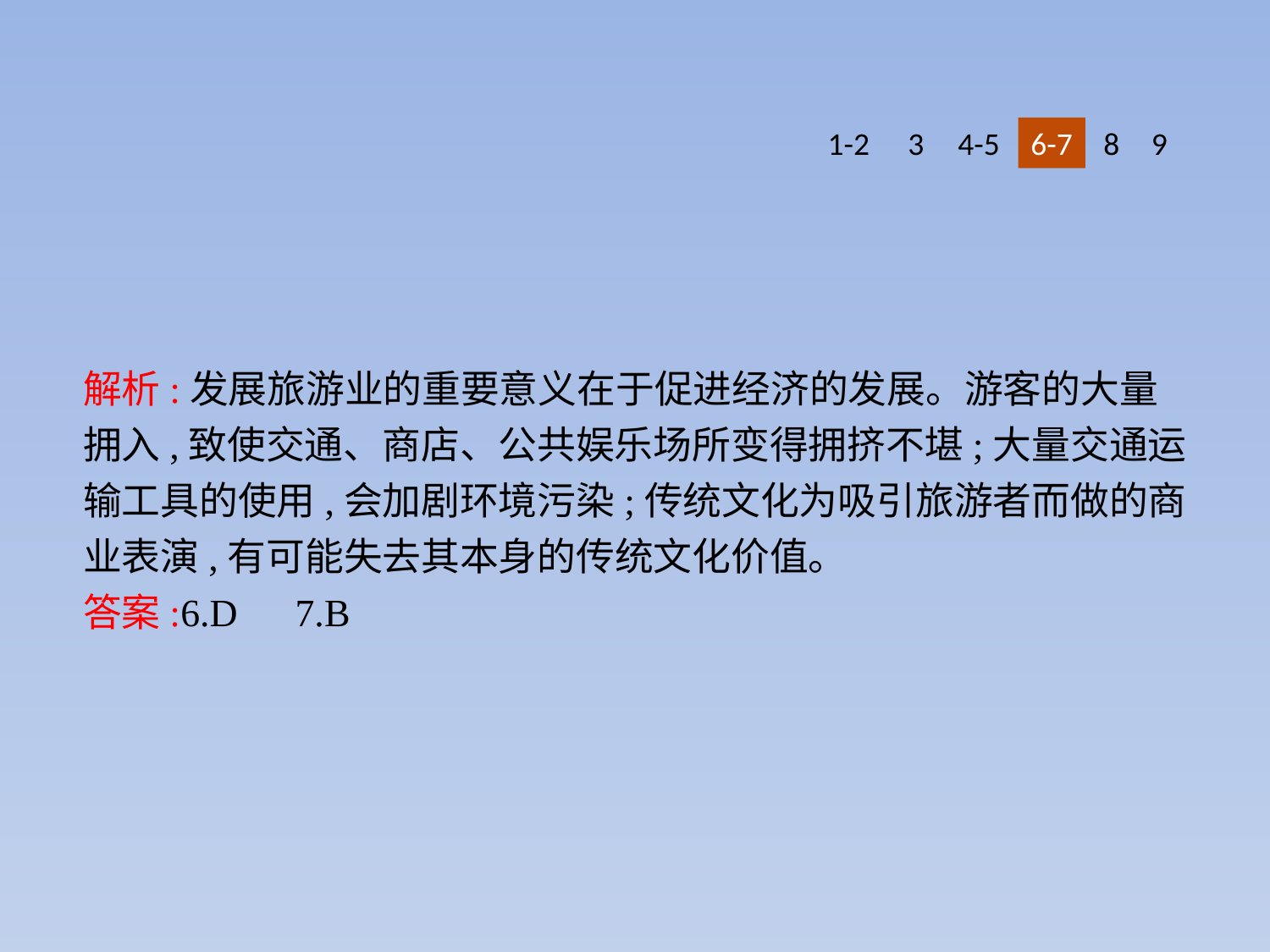

1-2
3
4-5
6-7
8
9
解析:发展旅游业的重要意义在于促进经济的发展。游客的大量拥入,致使交通、商店、公共娱乐场所变得拥挤不堪;大量交通运输工具的使用,会加剧环境污染;传统文化为吸引旅游者而做的商业表演,有可能失去其本身的传统文化价值。
答案:6.D　7.B